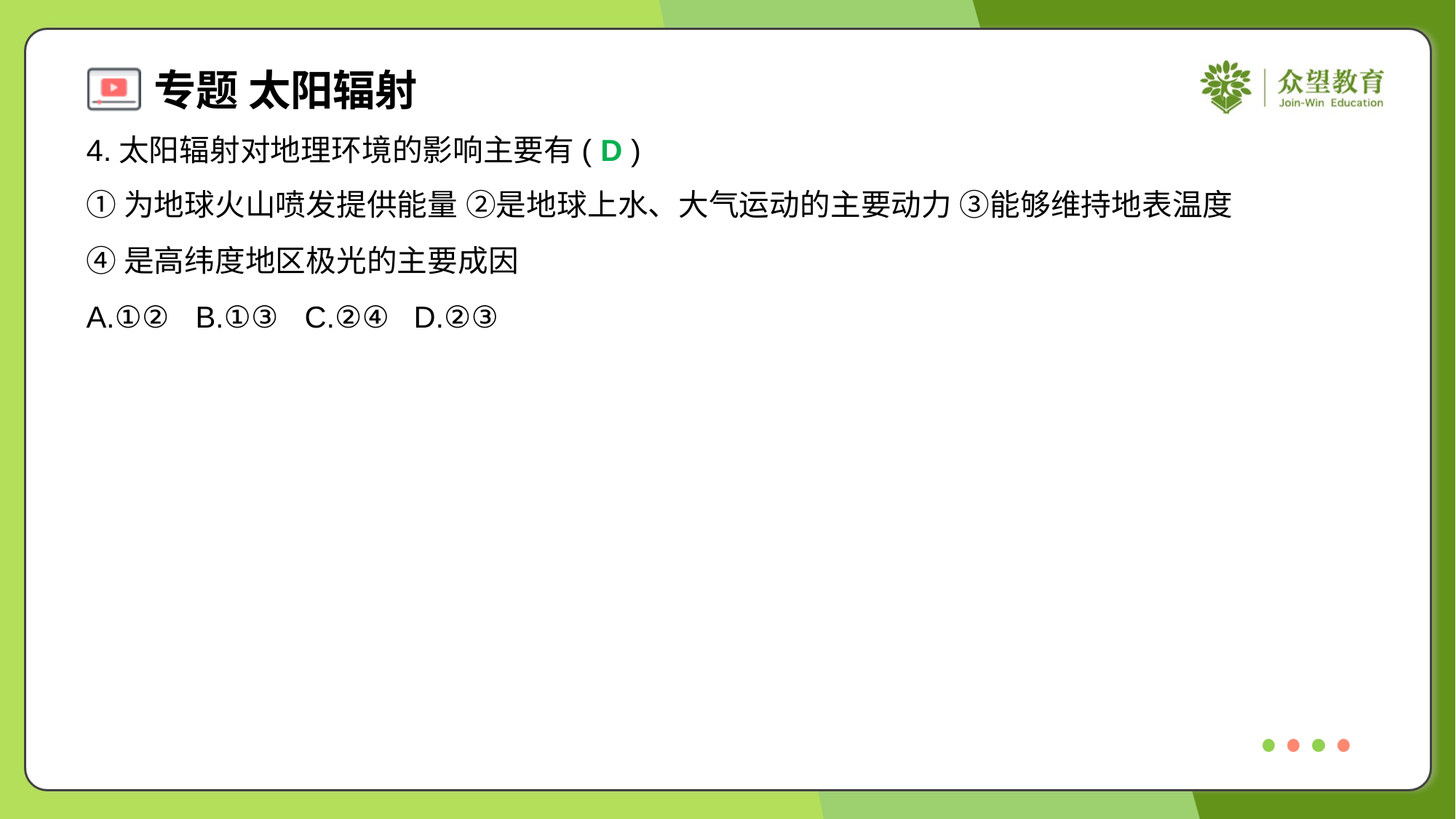

4.太阳辐射对地理环境的影响主要有(     )
D
①为地球火山喷发提供能量 ②是地球上水、大气运动的主要动力 ③能够维持地表温度
④是高纬度地区极光的主要成因
A.①②	B.①③	C.②④	D.②③